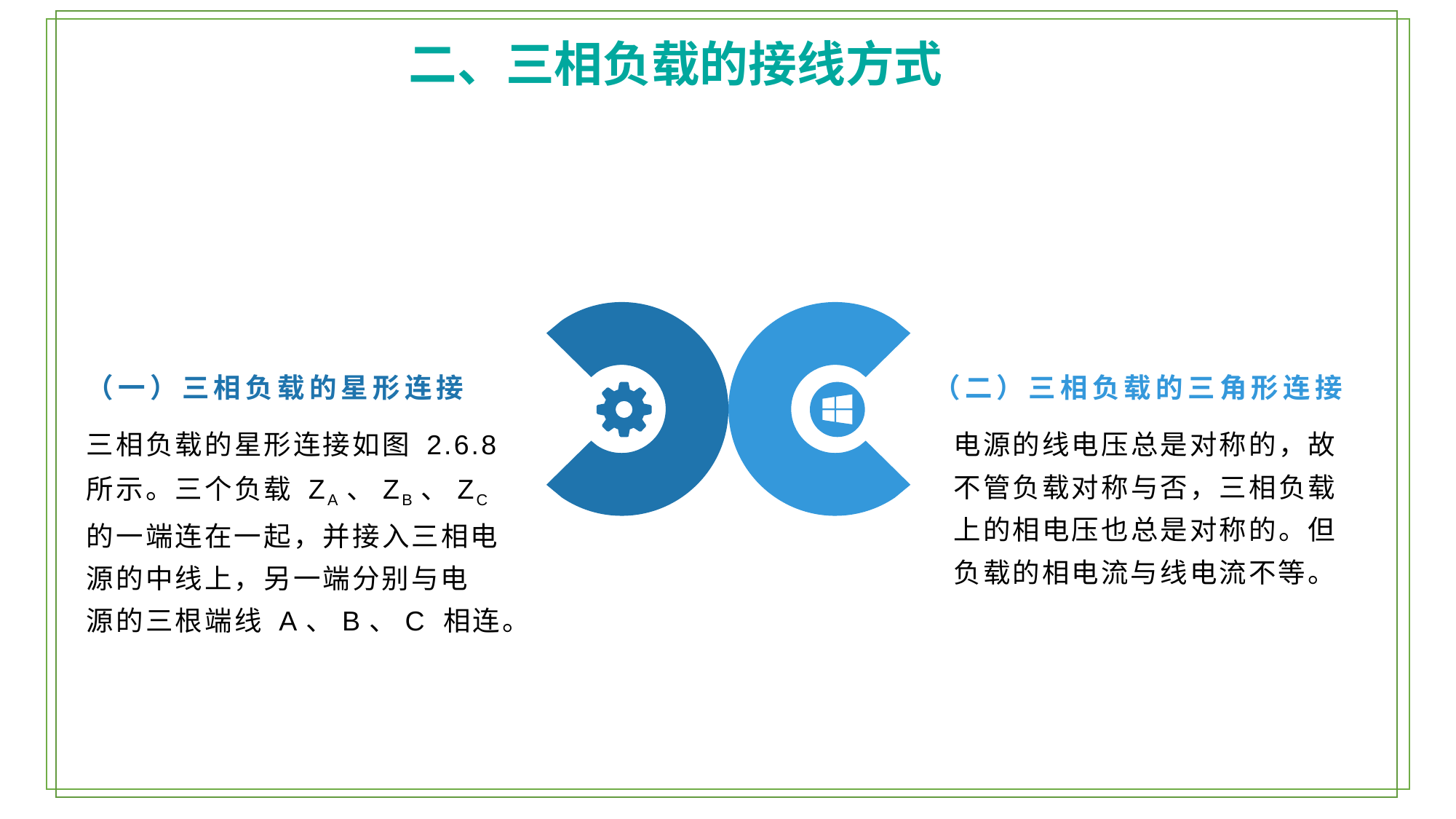

二、三相负载的接线方式

（一）三相负载的星形连接
（二）三相负载的三角形连接

电源的线电压总是对称的，故不管负载对称与否，三相负载上的相电压也总是对称的。但负载的相电流与线电流不等。
三相负载的星形连接如图 2.6.8 所示。三个负载 ZA、ZB、ZC 的一端连在一起，并接入三相电源的中线上，另一端分别与电
源的三根端线 A、B、C 相连。